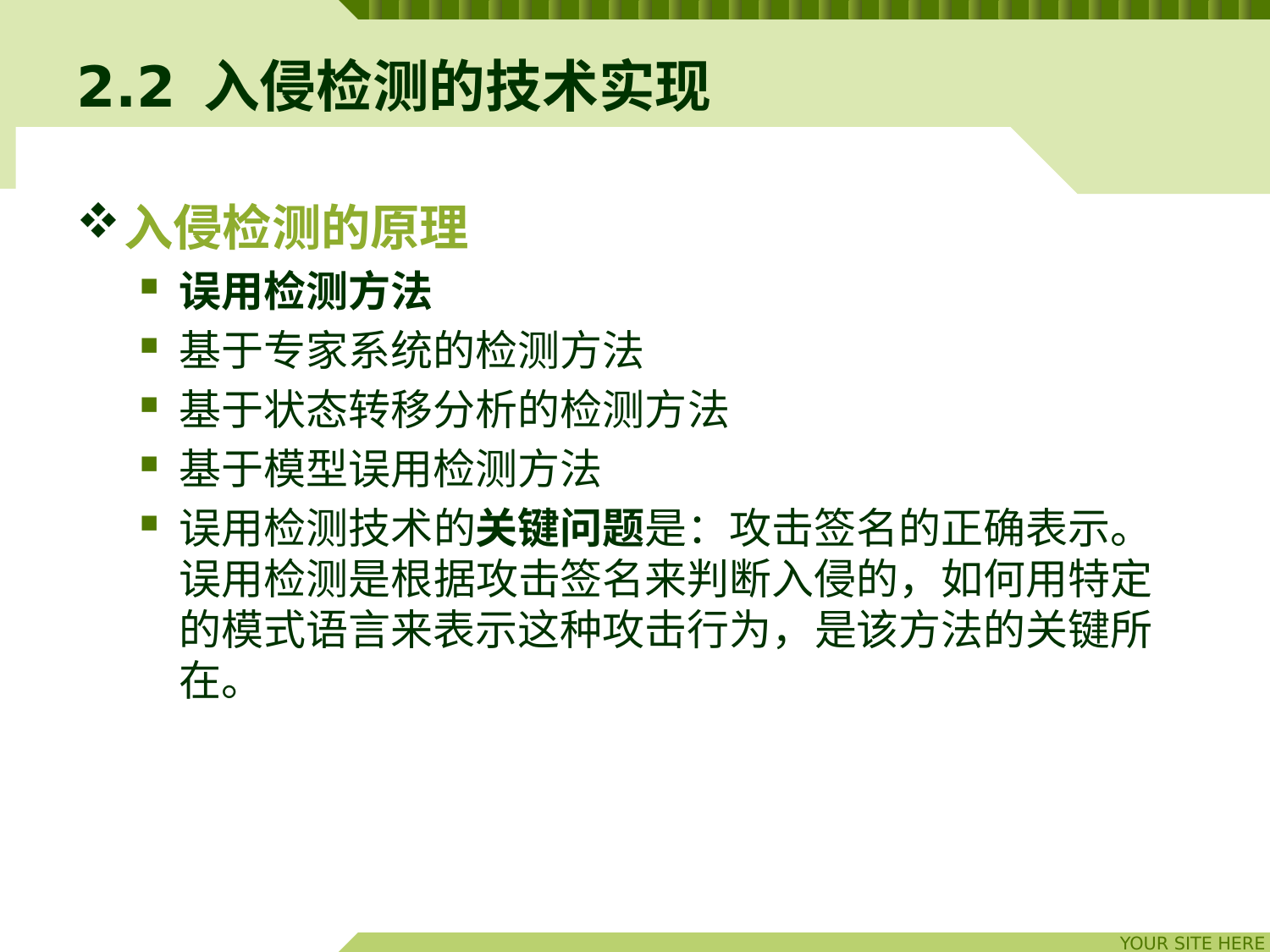

# 2.2	入侵检测的技术实现
入侵检测的原理
误用检测方法
基于专家系统的检测方法
基于状态转移分析的检测方法
基于模型误用检测方法
误用检测技术的关键问题是：攻击签名的正确表示。误用检测是根据攻击签名来判断入侵的，如何用特定的模式语言来表示这种攻击行为，是该方法的关键所在。